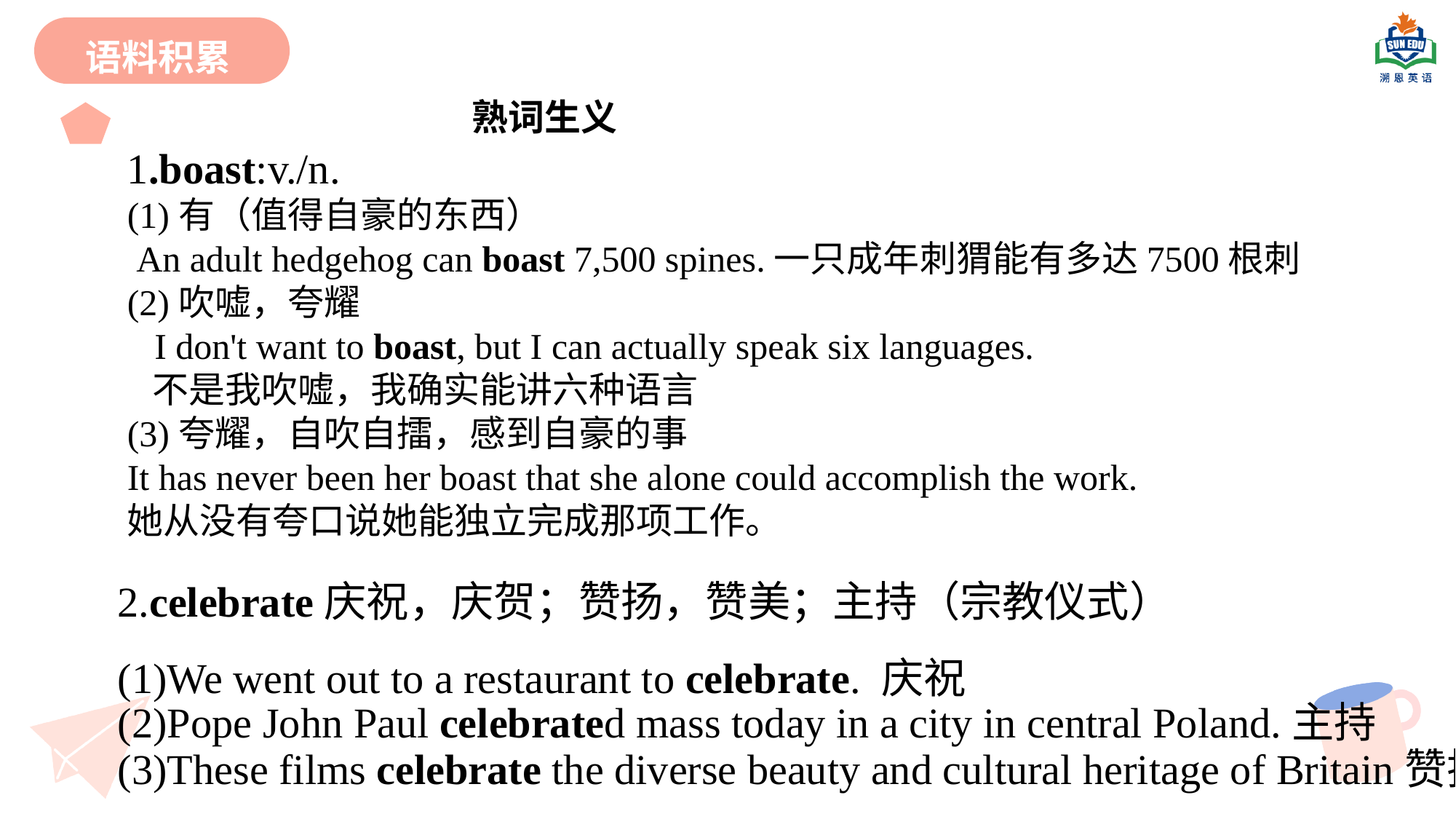

语料积累
  熟词生义

1.boast:v./n.
(1)有（值得自豪的东西）
 An adult hedgehog can boast 7,500 spines.一只成年刺猬能有多达7500根刺
(2)吹嘘，夸耀
   I don't want to boast, but I can actually speak six languages.
  不是我吹嘘，我确实能讲六种语言
(3)夸耀，自吹自擂，感到自豪的事
It has never been her boast that she alone could accomplish the work.
她从没有夸口说她能独立完成那项工作。
2.celebrate庆祝，庆贺；赞扬，赞美；主持（宗教仪式）
(1)We went out to a restaurant to celebrate. 庆祝
(2)Pope John Paul celebrated mass today in a city in central Poland.主持
(3)These films celebrate the diverse beauty and cultural heritage of Britain赞扬